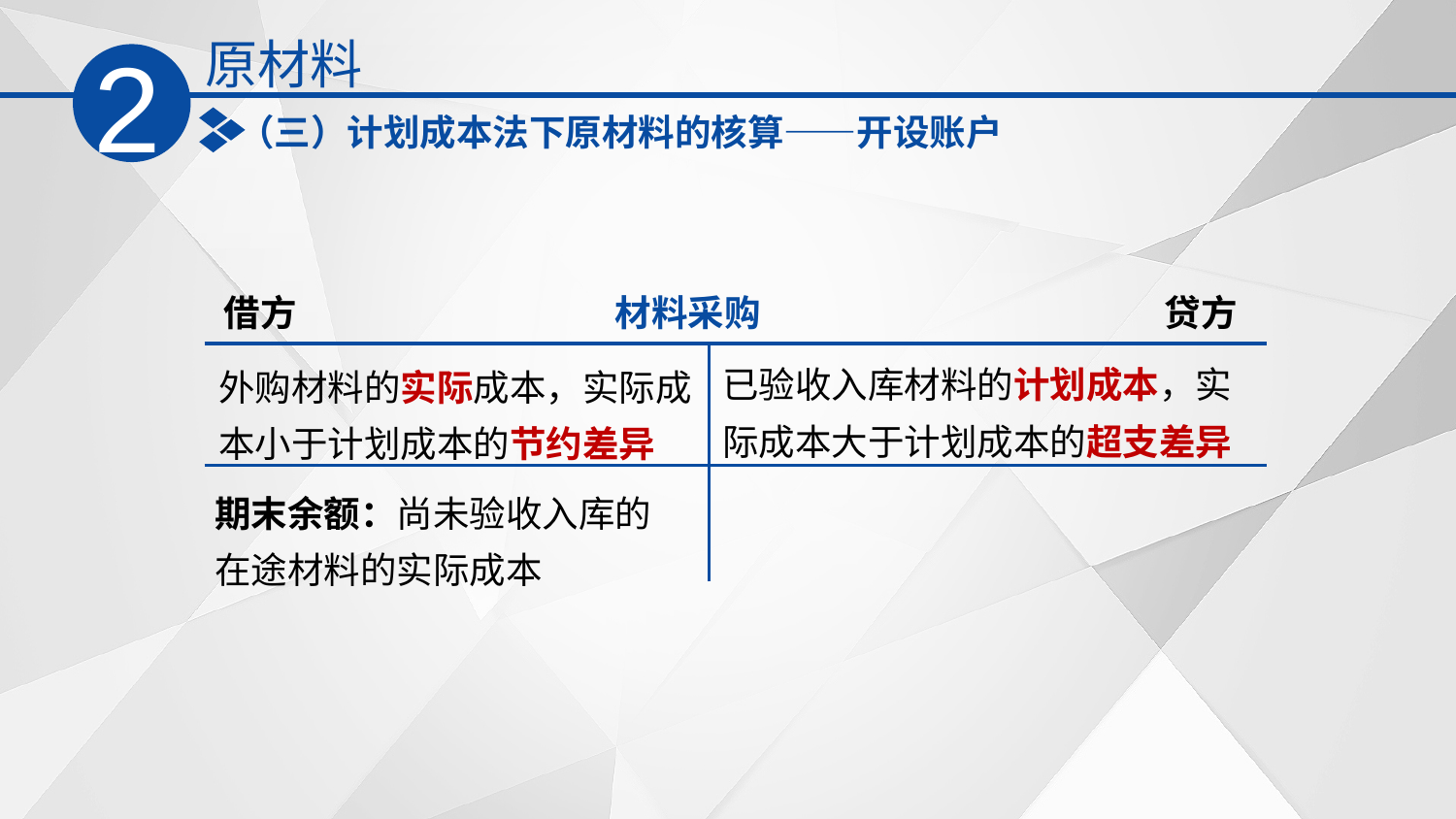

原材料
2

（三）计划成本法下原材料的核算——开设账户

借方
材料采购
贷方
已验收入库材料的计划成本，实际成本大于计划成本的超支差异
外购材料的实际成本，实际成本小于计划成本的节约差异
期末余额：尚未验收入库的在途材料的实际成本